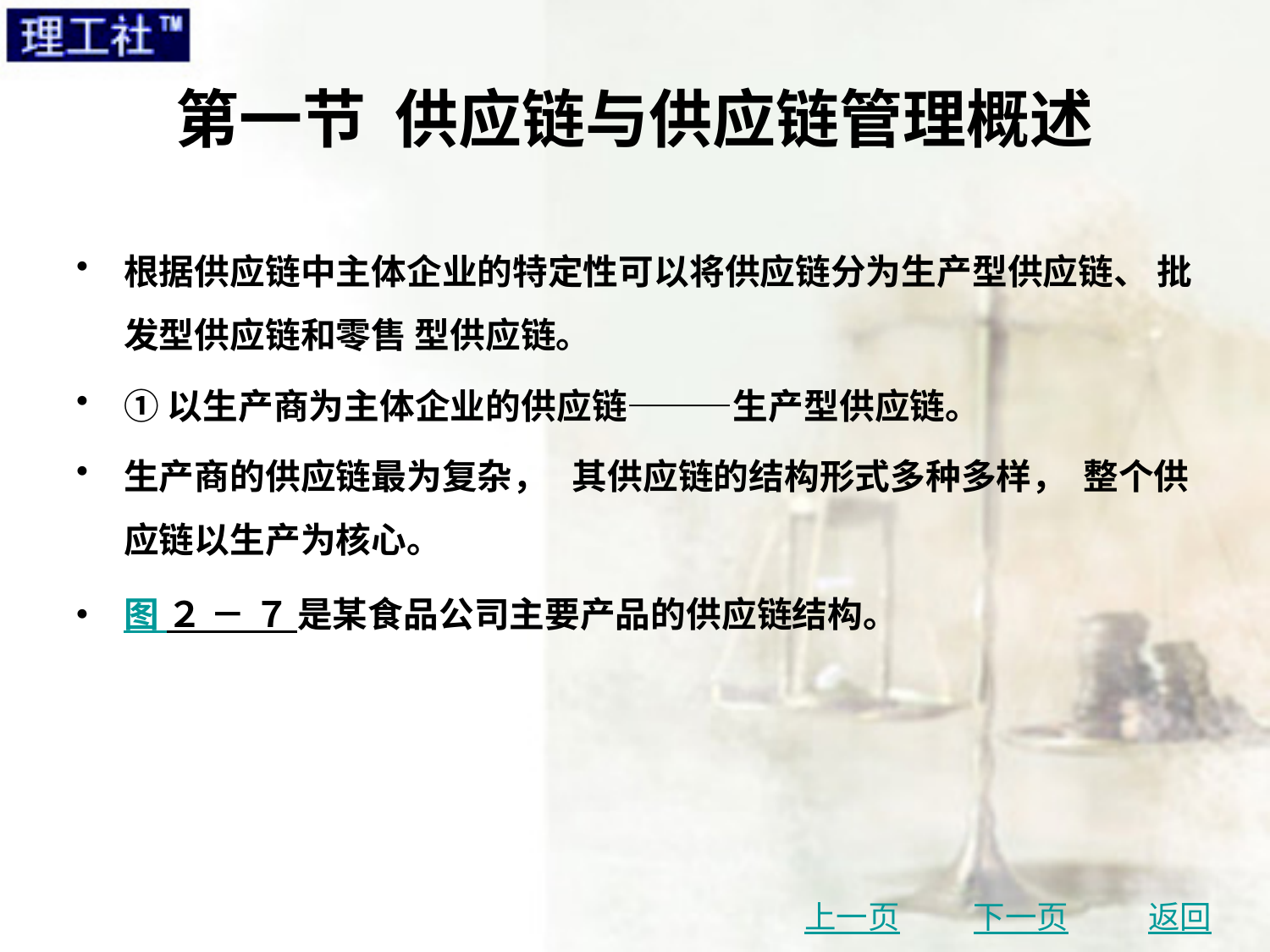

# 第一节  供应链与供应链管理概述
根据供应链中主体企业的特定性可以将供应链分为生产型供应链、 批发型供应链和零售 型供应链。
①以生产商为主体企业的供应链———生产型供应链。
生产商的供应链最为复杂，   其供应链的结构形式多种多样，  整个供应链以生产为核心。
图 ２ － ７ 是某食品公司主要产品的供应链结构。

上一页
下一页
返回